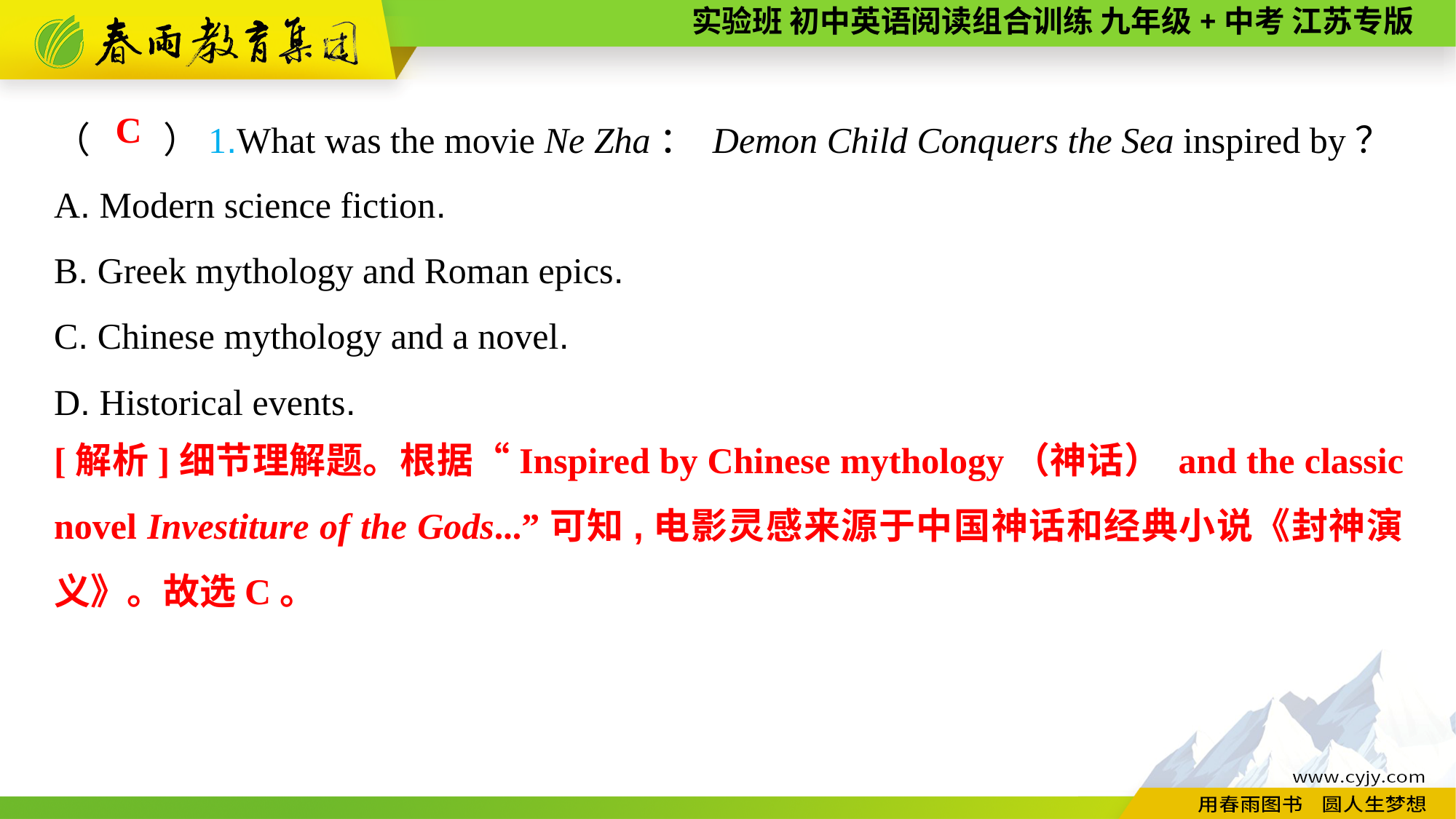

（　　）1.What was the movie Ne Zha： Demon Child Conquers the Sea inspired by？
A. Modern science fiction.
B. Greek mythology and Roman epics.
C. Chinese mythology and a novel.
D. Historical events.
C
[解析]细节理解题。根据“Inspired by Chinese mythology（神话） and the classic novel Investiture of the Gods...”可知,电影灵感来源于中国神话和经典小说《封神演义》。故选C。